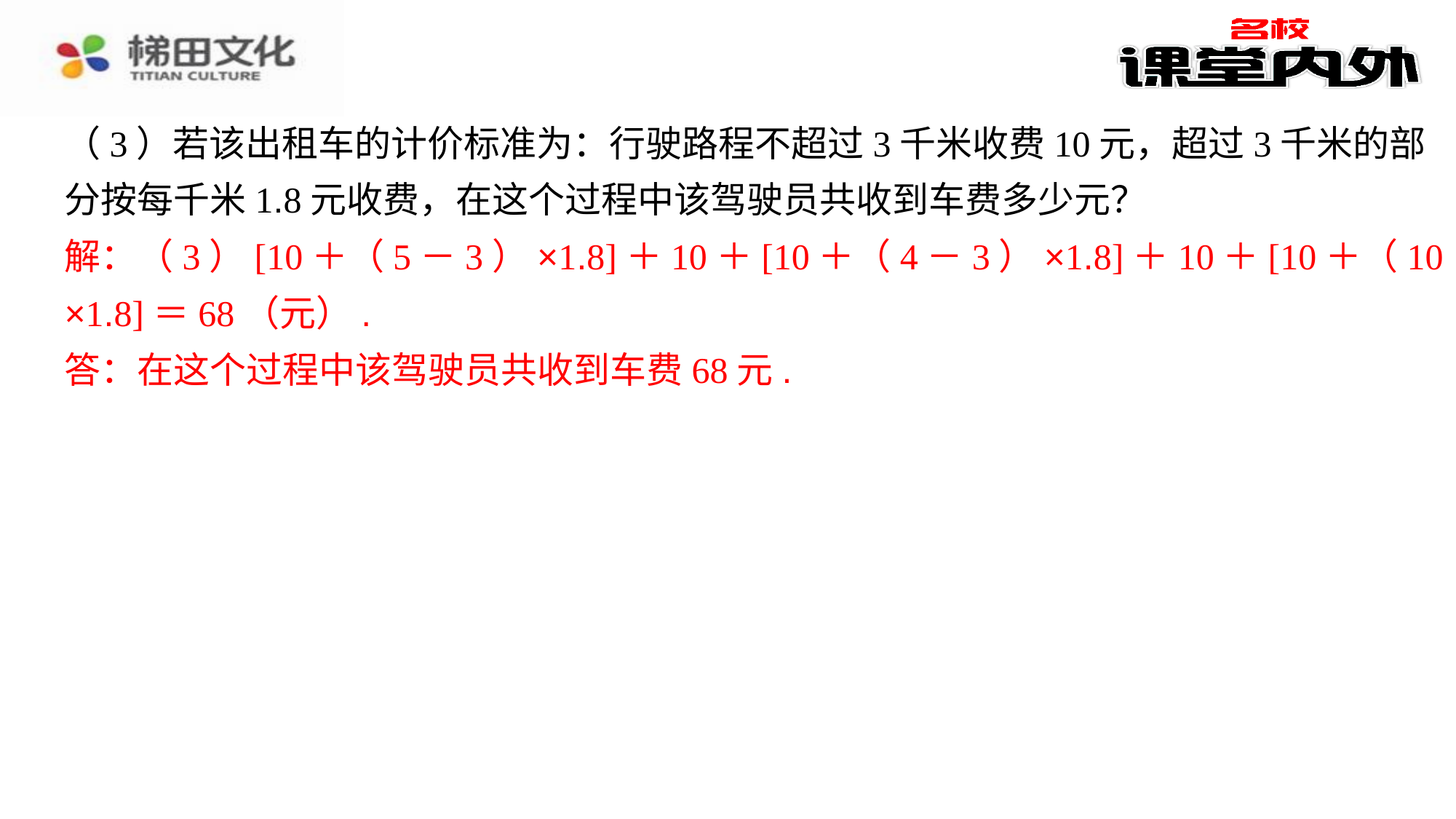

（3）若该出租车的计价标准为：行驶路程不超过3千米收费10元，超过3千米的部
分按每千米1.8元收费，在这个过程中该驾驶员共收到车费多少元？
解：（3）[10＋（5－3）×1.8]＋10＋[10＋（4－3）×1.8]＋10＋[10＋（10－3）
×1.8]＝68（元）.
答：在这个过程中该驾驶员共收到车费68元.
解：（3）[10＋（5－3）×1.8]＋10＋[10＋（4－3）×1.8]＋10＋[10＋（10－3）
×1.8]＝68（元）.
答：在这个过程中该驾驶员共收到车费68元.